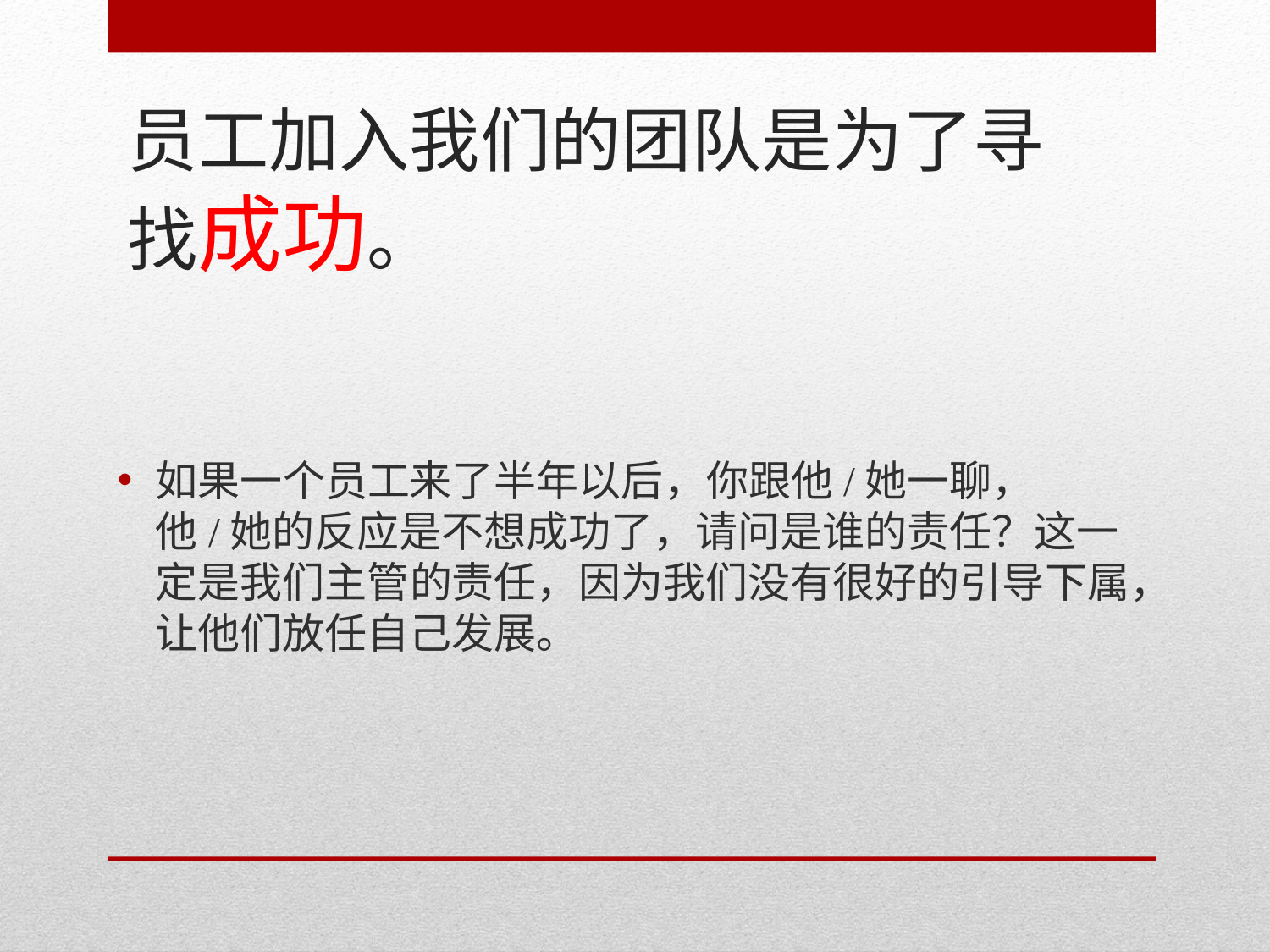

# 员工加入我们的团队是为了寻找成功。
如果一个员工来了半年以后，你跟他/她一聊，他/她的反应是不想成功了，请问是谁的责任？这一定是我们主管的责任，因为我们没有很好的引导下属，让他们放任自己发展。